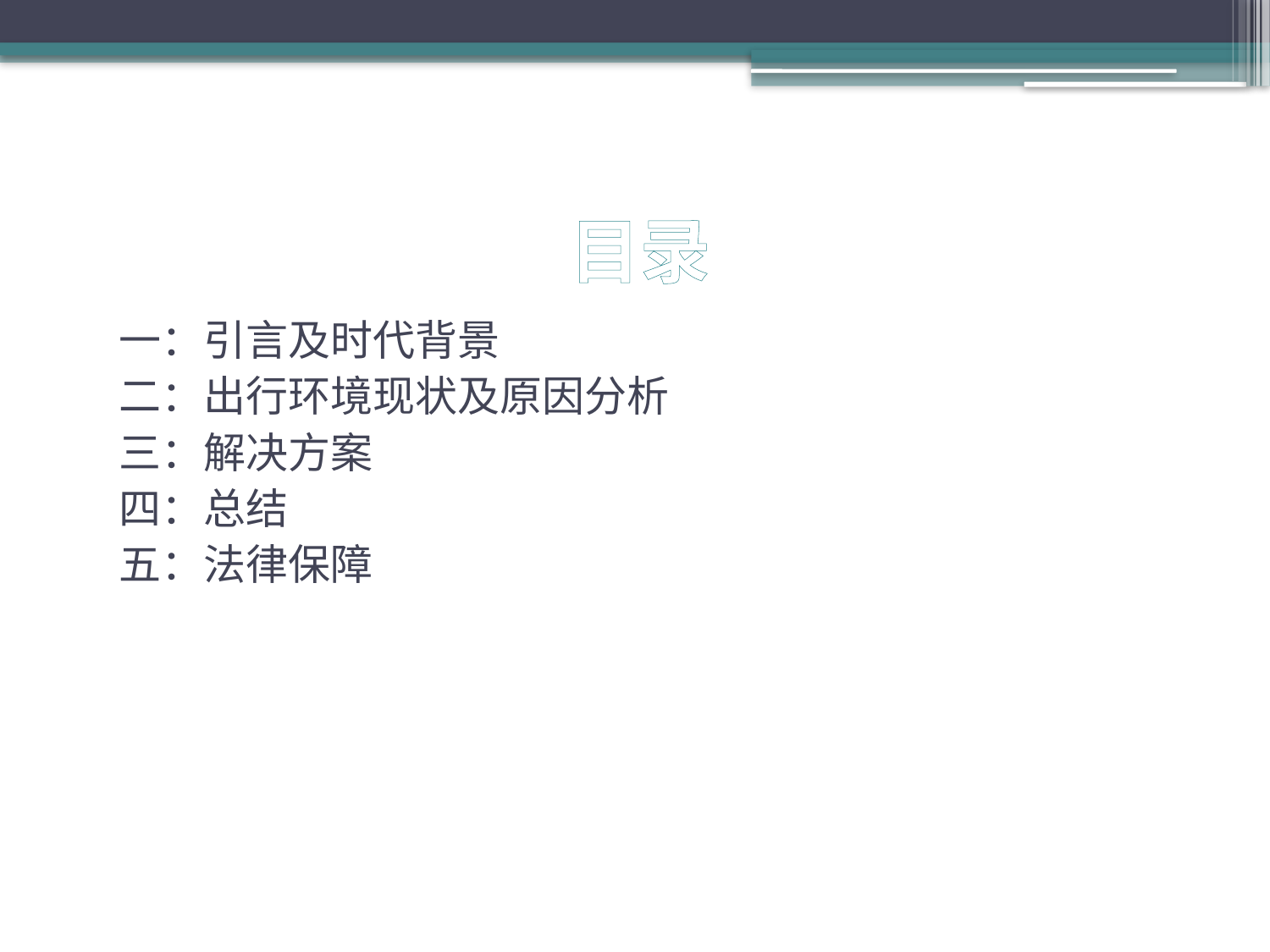

# 目录
一：引言及时代背景
二：出行环境现状及原因分析
三：解决方案
四：总结
五：法律保障